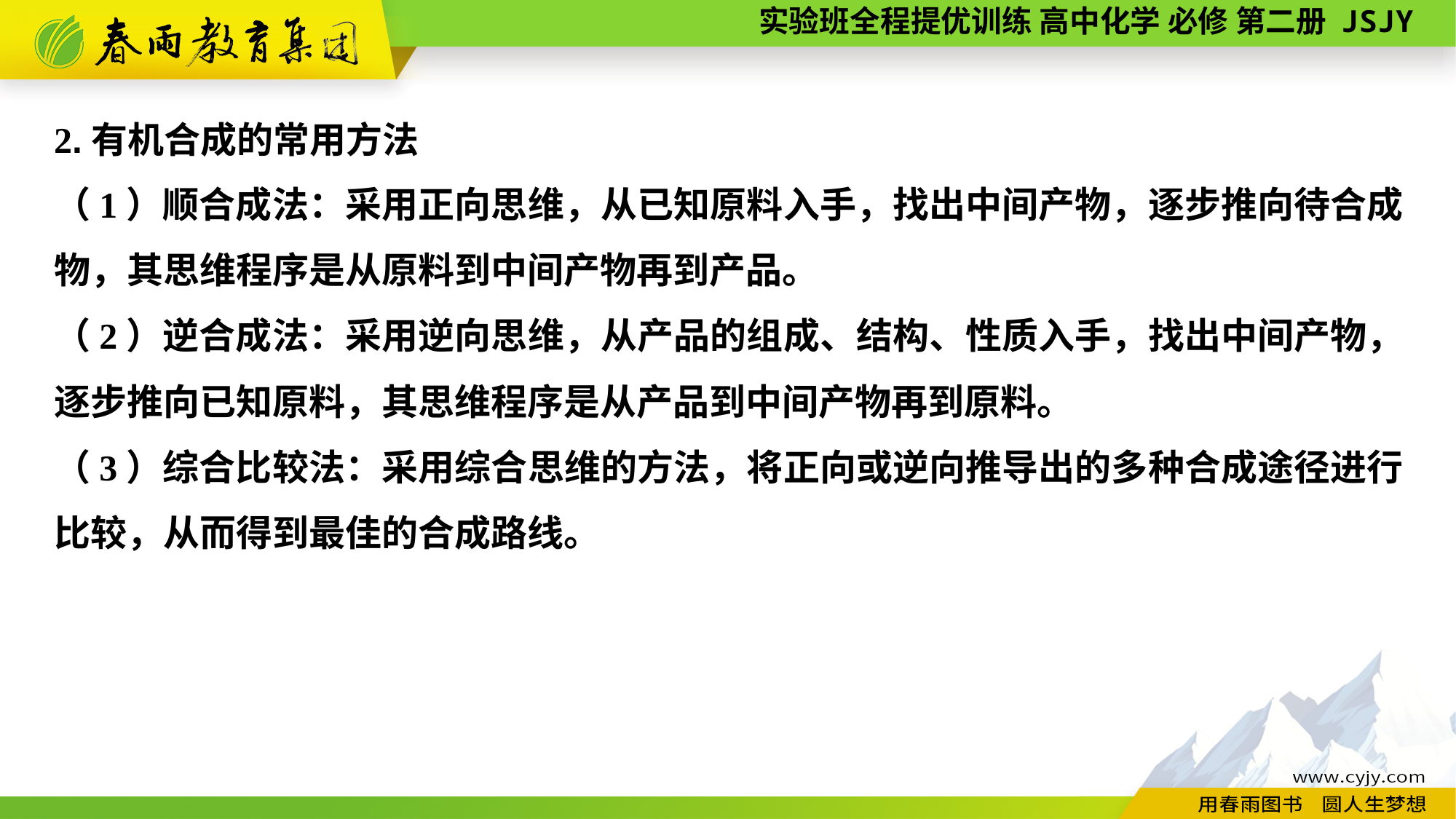

2.有机合成的常用方法
（1）顺合成法：采用正向思维，从已知原料入手，找出中间产物，逐步推向待合成物，其思维程序是从原料到中间产物再到产品。
（2）逆合成法：采用逆向思维，从产品的组成、结构、性质入手，找出中间产物，逐步推向已知原料，其思维程序是从产品到中间产物再到原料。
（3）综合比较法：采用综合思维的方法，将正向或逆向推导出的多种合成途径进行比较，从而得到最佳的合成路线。